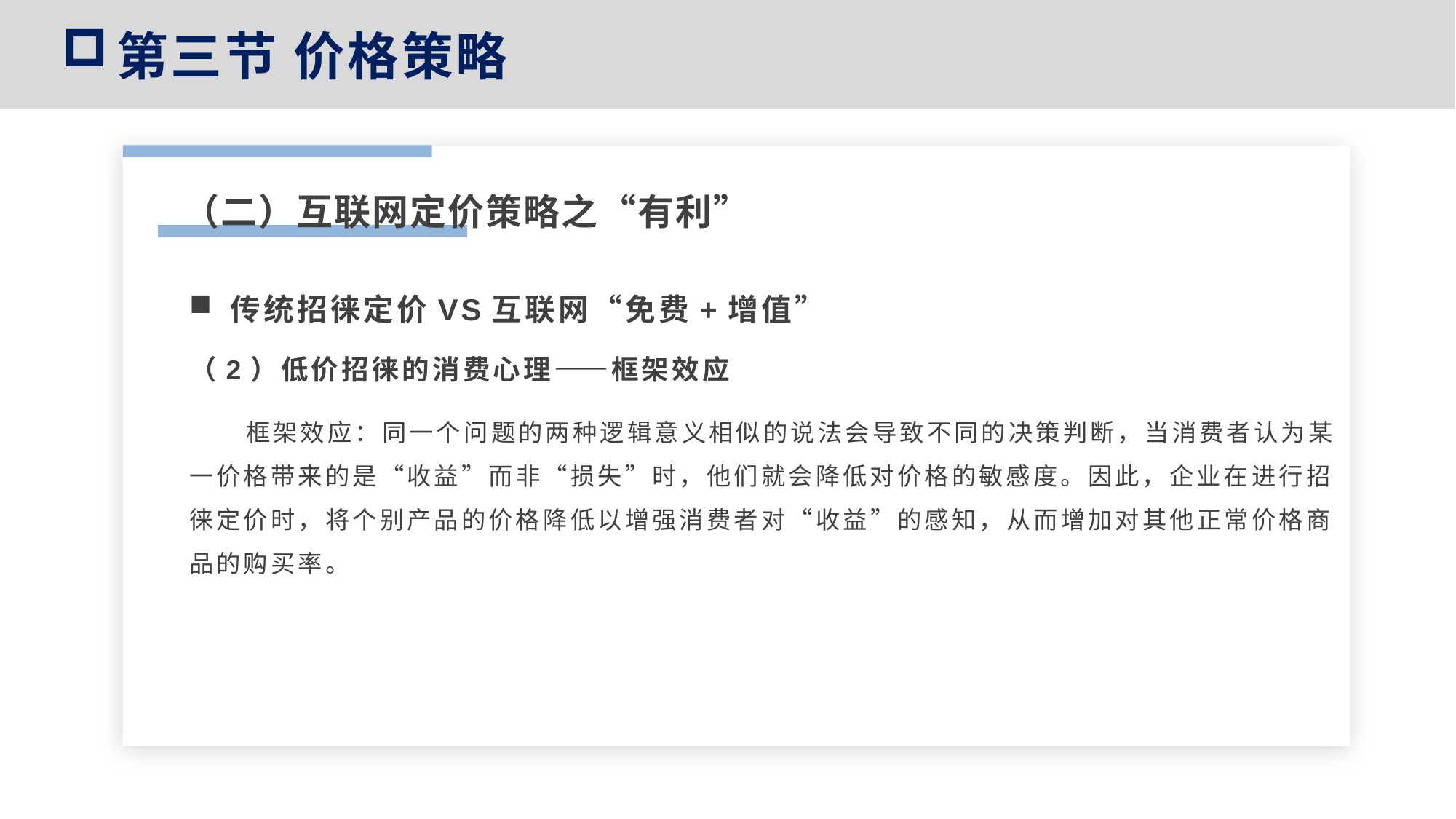

第三节 价格策略

（二）互联网定价策略之“有利”
传统招徕定价VS互联网“免费+增值”
（2）低价招徕的消费心理——框架效应
      框架效应：同一个问题的两种逻辑意义相似的说法会导致不同的决策判断，当消费者认为某一价格带来的是“收益”而非“损失”时，他们就会降低对价格的敏感度。因此，企业在进行招徕定价时，将个别产品的价格降低以增强消费者对“收益”的感知，从而增加对其他正常价格商品的购买率。